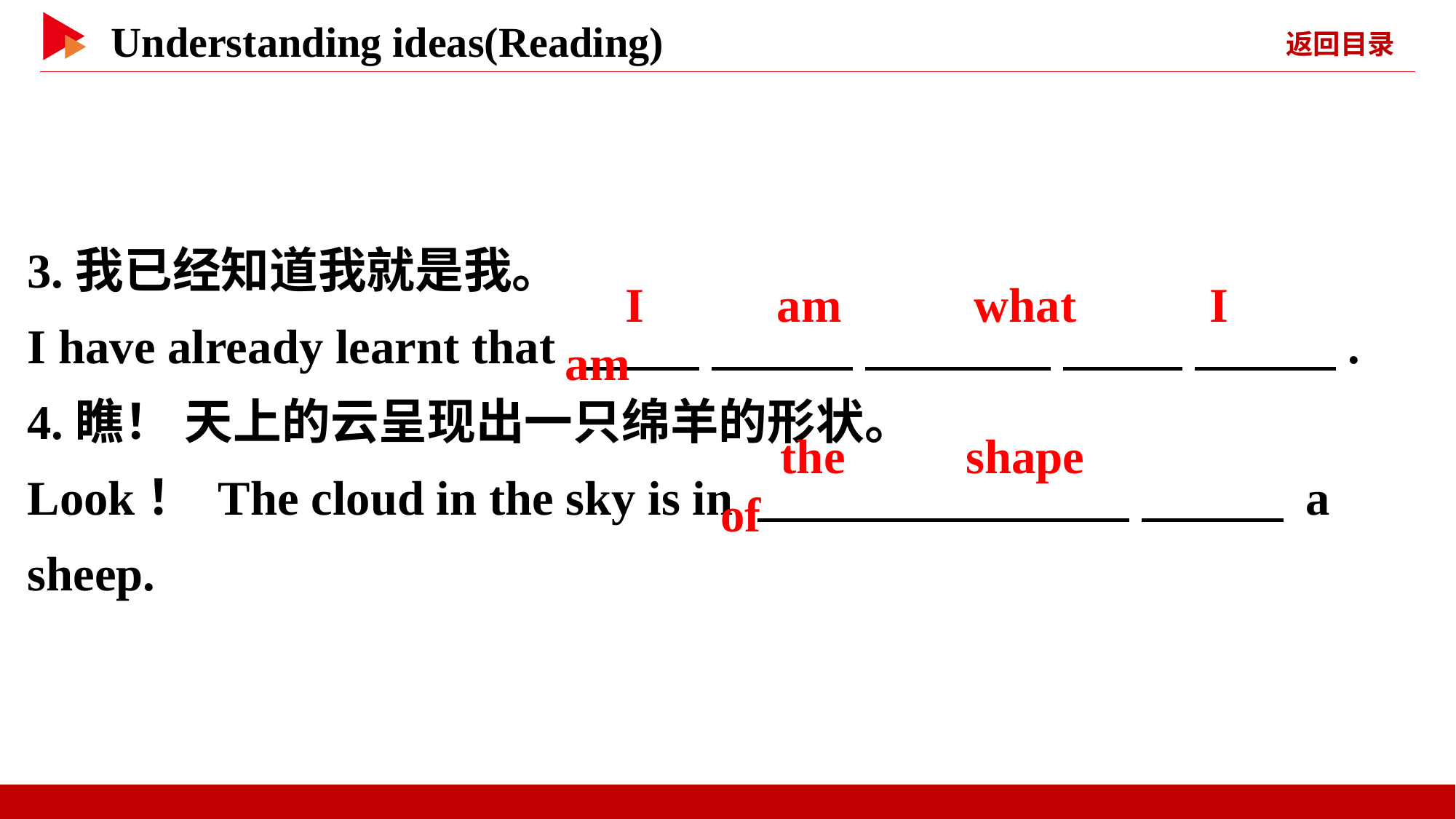

3.我已经知道我就是我。
I have already learnt that 　  　 　    　 　        　 　  　 　    　.
4.瞧！ 天上的云呈现出一只绵羊的形状。
Look！ The cloud in the sky is in 　      　　          　 　    　 a sheep.
　I　 　am　 　what　 　I　 　am
　the　　shape　 　of